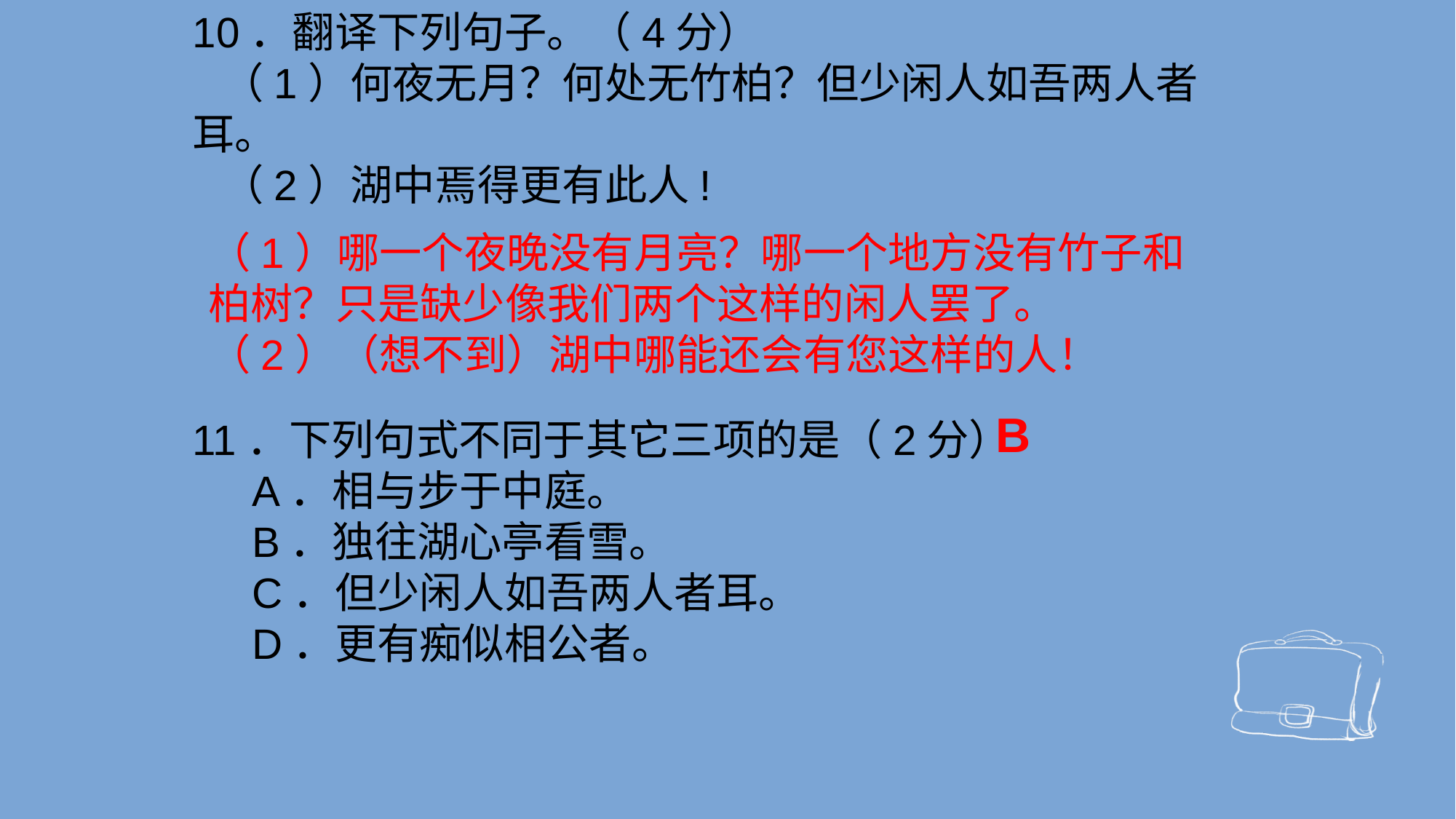

10．翻译下列句子。（4分）
  （1）何夜无月？何处无竹柏？但少闲人如吾两人者耳。
  （2）湖中焉得更有此人!

11．下列句式不同于其它三项的是（2分）
     A．相与步于中庭。
     B．独往湖心亭看雪。
     C．但少闲人如吾两人者耳。
     D．更有痴似相公者。

（1）哪一个夜晚没有月亮？哪一个地方没有竹子和柏树？只是缺少像我们两个这样的闲人罢了。
（2）（想不到）湖中哪能还会有您这样的人！
 B